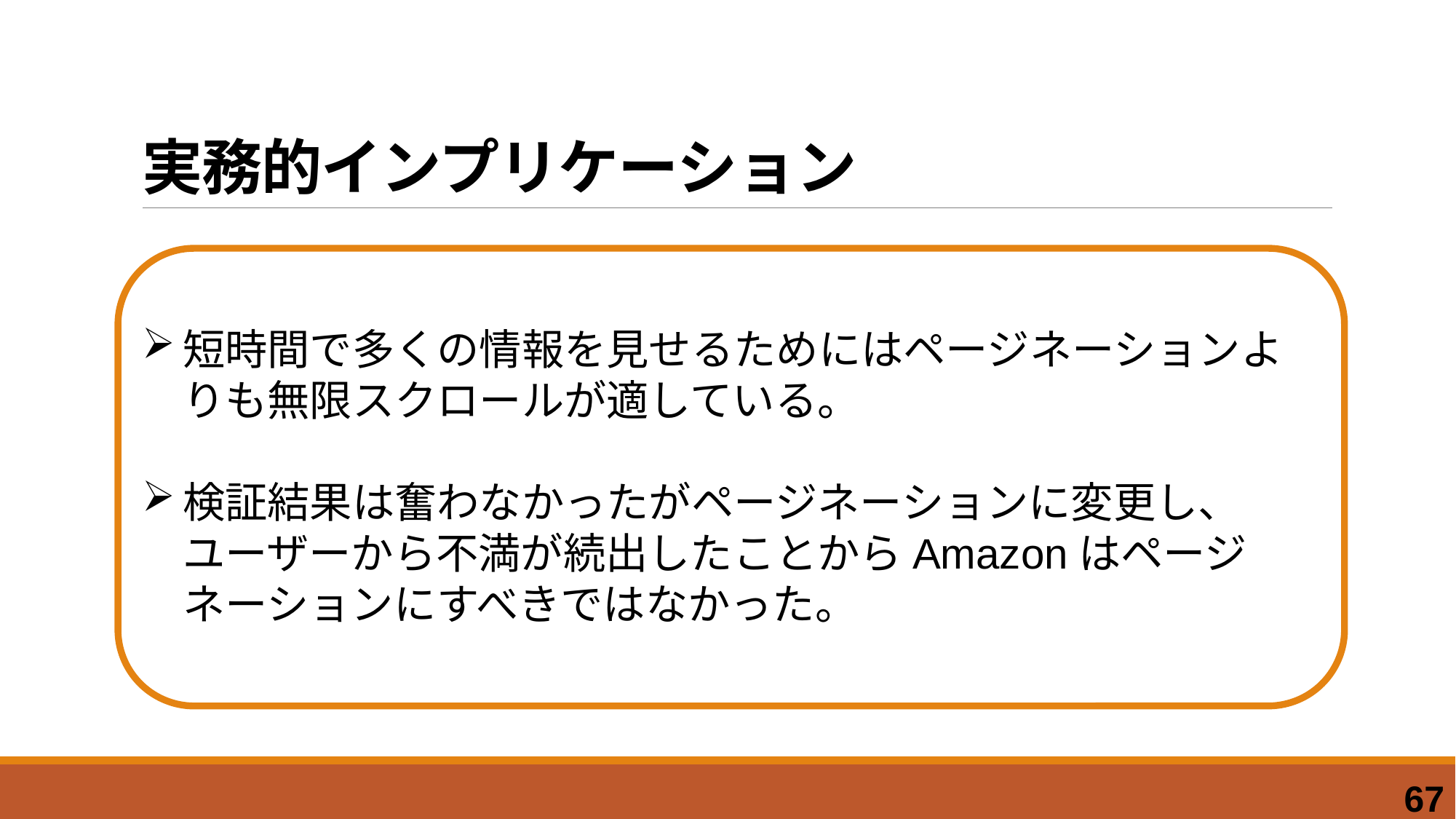

# 実務的インプリケーション

短時間で多くの情報を見せるためにはページネーションよりも無限スクロールが適している。

検証結果は奮わなかったがページネーションに変更し、ユーザーから不満が続出したことからAmazonはページネーションにすべきではなかった。
67